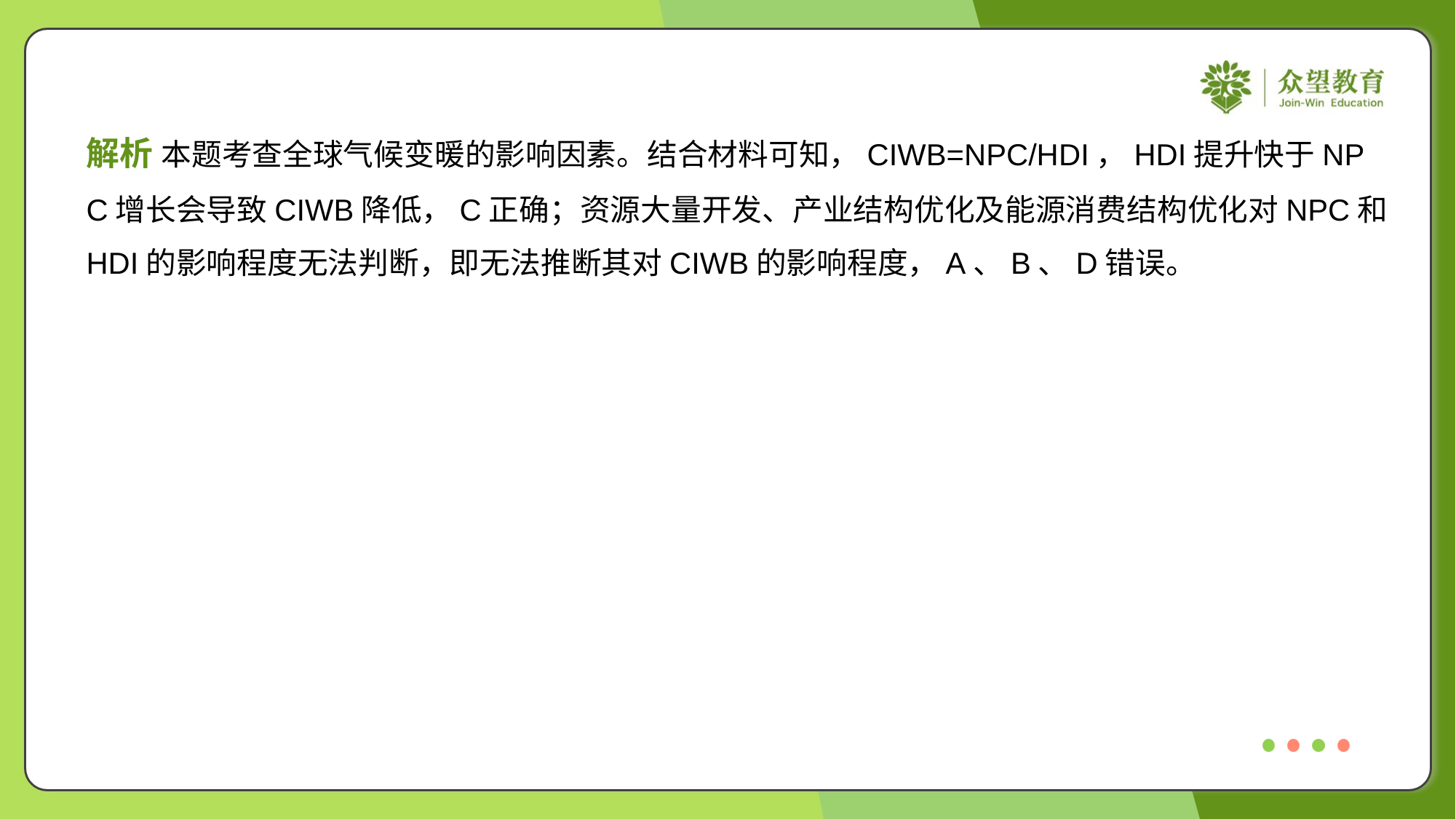

解析 本题考查全球气候变暖的影响因素。结合材料可知，CIWB=NPC/HDI，HDI提升快于NP
C增长会导致CIWB降低，C正确；资源大量开发、产业结构优化及能源消费结构优化对NPC和
HDI的影响程度无法判断，即无法推断其对CIWB的影响程度，A、B、D错误。